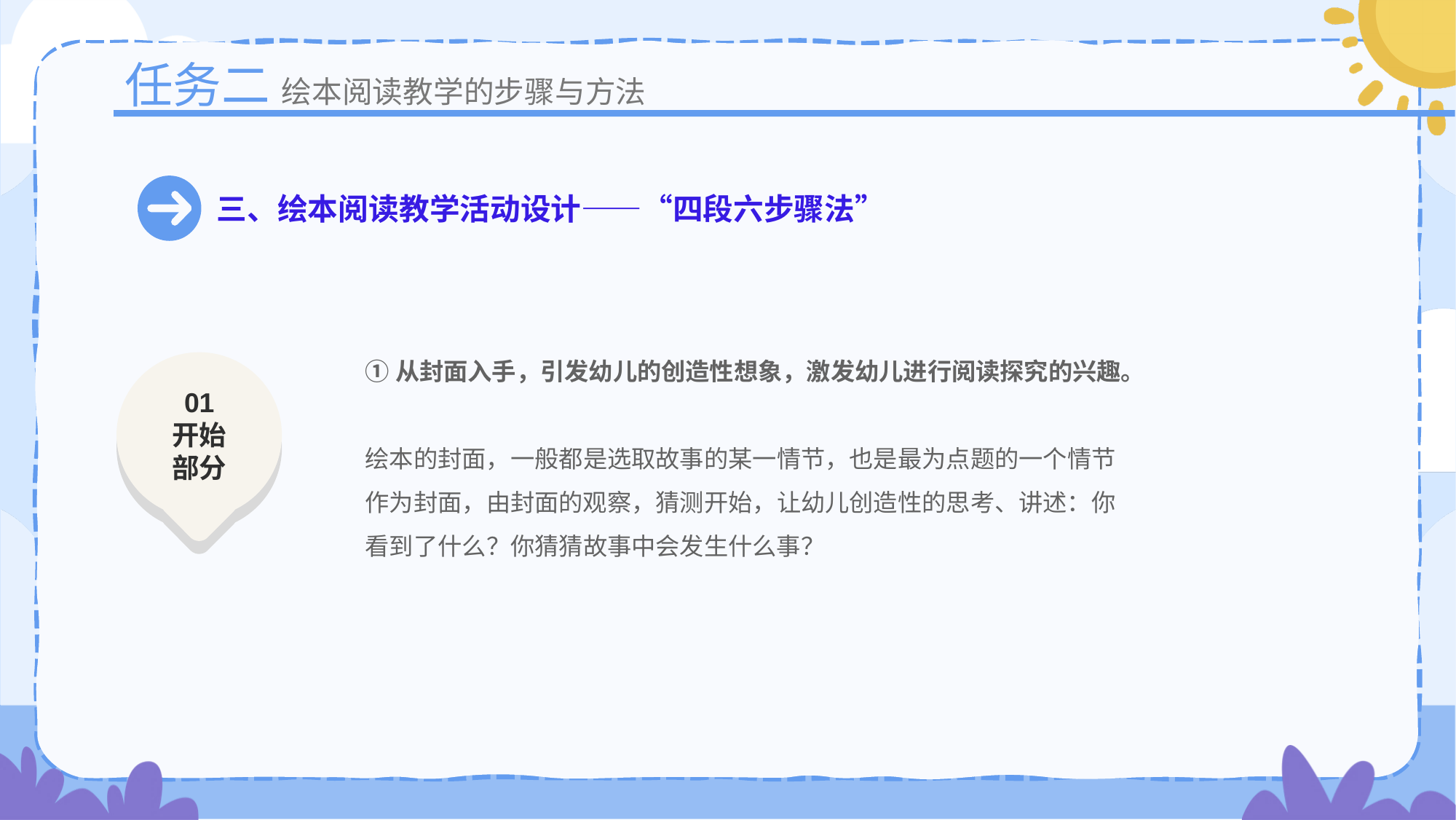

任务二
绘本阅读教学的步骤与方法

三、绘本阅读教学活动设计——“四段六步骤法”

①从封面入手，引发幼儿的创造性想象，激发幼儿进行阅读探究的兴趣。

绘本的封面，一般都是选取故事的某一情节，也是最为点题的一个情节
作为封面，由封面的观察，猜测开始，让幼儿创造性的思考、讲述：你
看到了什么？你猜猜故事中会发生什么事？

01
开始部分